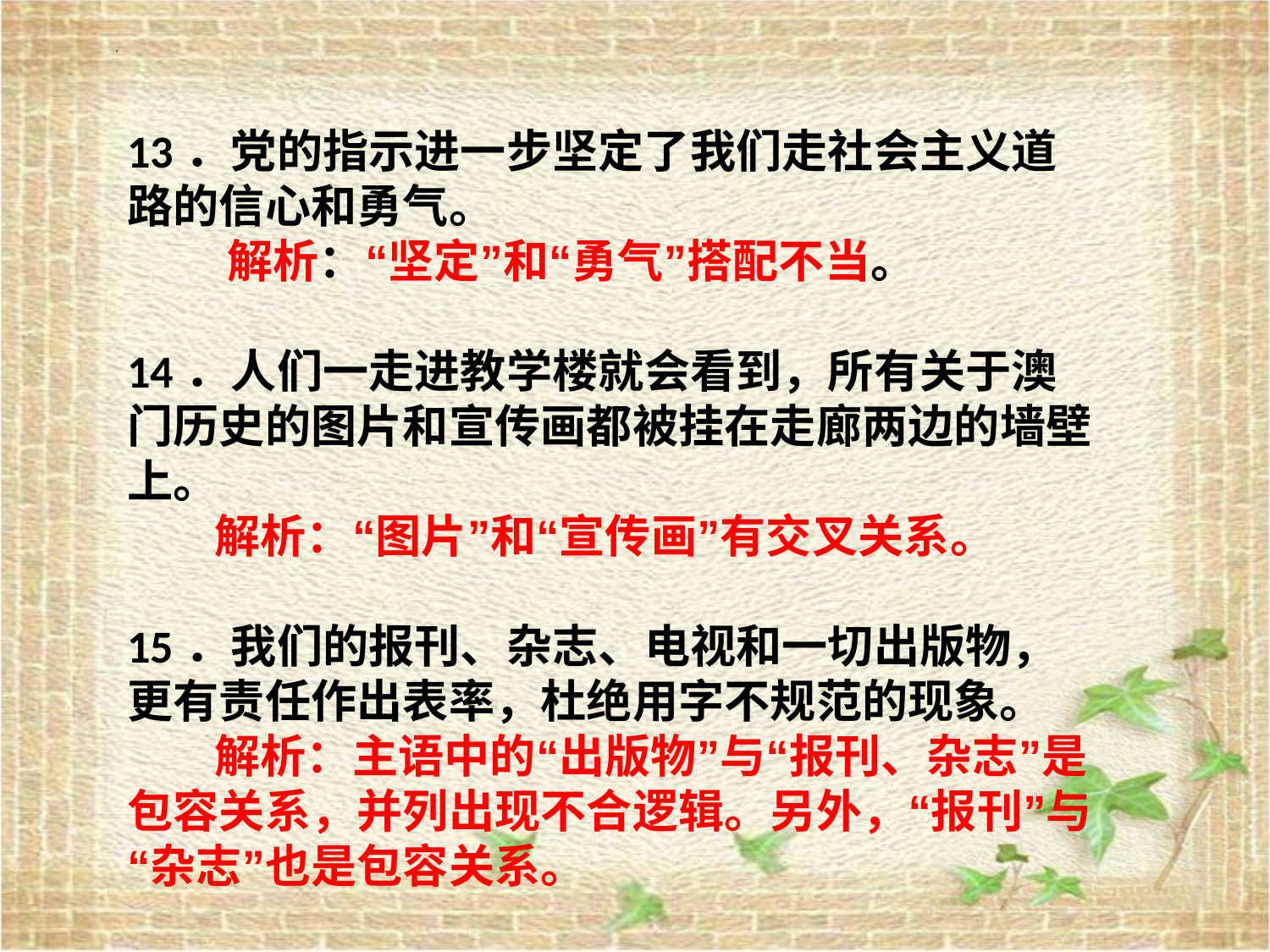

13．党的指示进一步坚定了我们走社会主义道路的信心和勇气。
       解析：“坚定”和“勇气”搭配不当。

14．人们一走进教学楼就会看到，所有关于澳门历史的图片和宣传画都被挂在走廊两边的墙壁上。
      解析：“图片”和“宣传画”有交叉关系。

15．我们的报刊、杂志、电视和一切出版物，更有责任作出表率，杜绝用字不规范的现象。
      解析：主语中的“出版物”与“报刊、杂志”是包容关系，并列出现不合逻辑。另外，“报刊”与“杂志”也是包容关系。